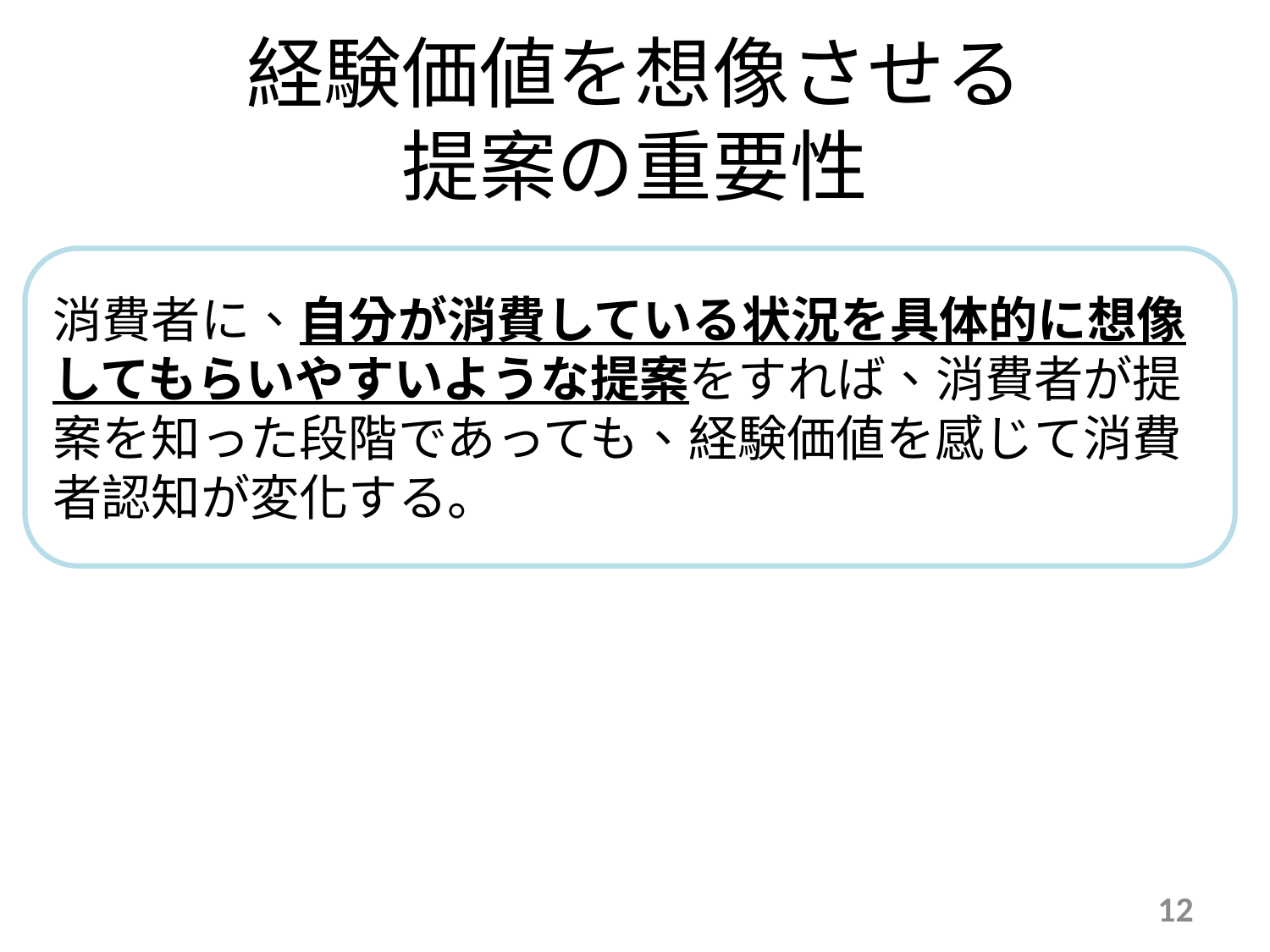

経験価値を想像させる
提案の重要性
消費者に、自分が消費している状況を具体的に想像してもらいやすいような提案をすれば、消費者が提案を知った段階であっても、経験価値を感じて消費者認知が変化する。
12